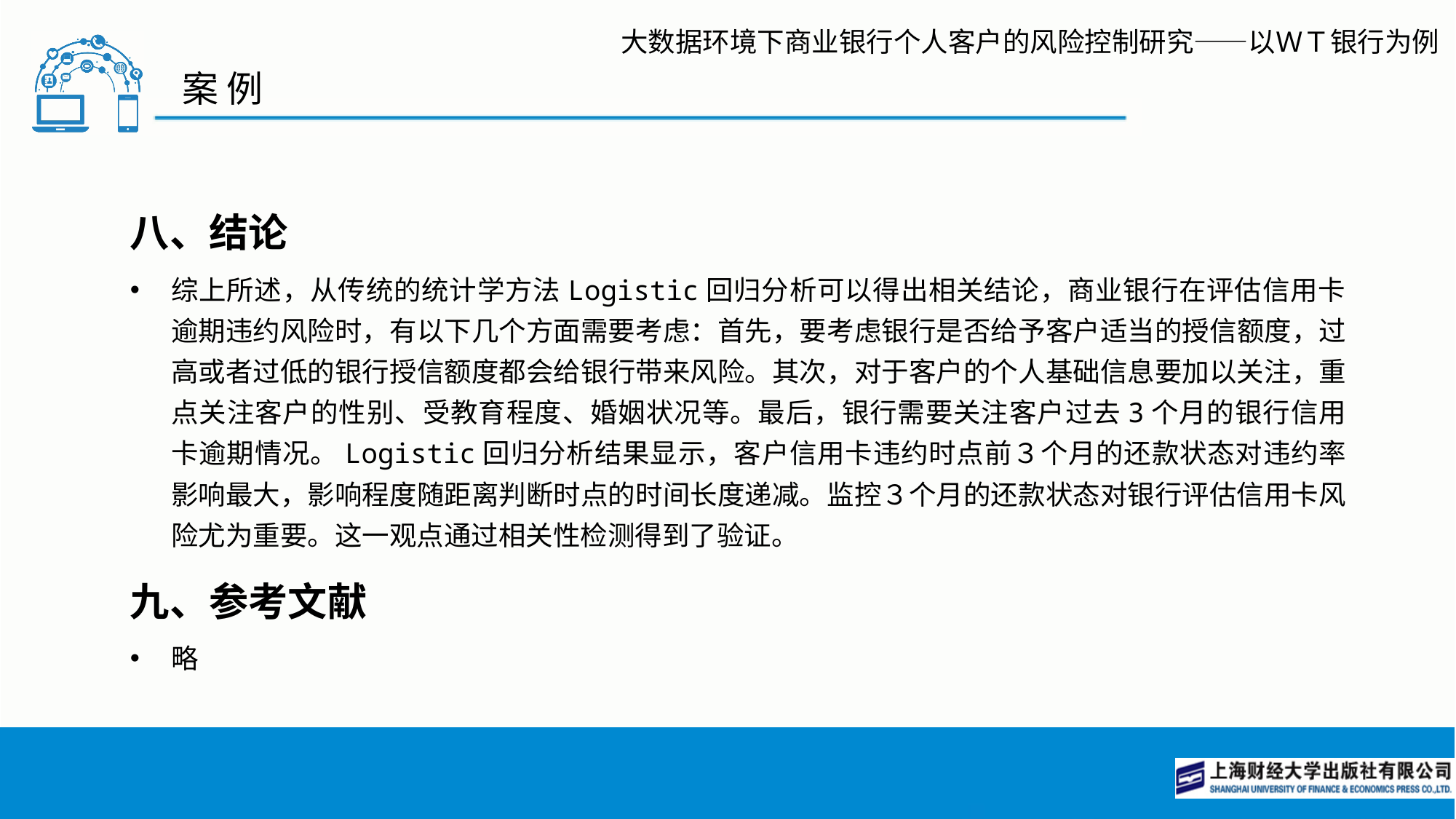

大数据环境下商业银行个人客户的风险控制研究——以ＷＴ银行为例
# 案 例
八、结论
综上所述，从传统的统计学方法Logistic回归分析可以得出相关结论，商业银行在评估信用卡逾期违约风险时，有以下几个方面需要考虑：首先，要考虑银行是否给予客户适当的授信额度，过高或者过低的银行授信额度都会给银行带来风险。其次，对于客户的个人基础信息要加以关注，重点关注客户的性别、受教育程度、婚姻状况等。最后，银行需要关注客户过去3个月的银行信用卡逾期情况。Logistic回归分析结果显示，客户信用卡违约时点前３个月的还款状态对违约率影响最大，影响程度随距离判断时点的时间长度递减。监控３个月的还款状态对银行评估信用卡风险尤为重要。这一观点通过相关性检测得到了验证。
九、参考文献
略